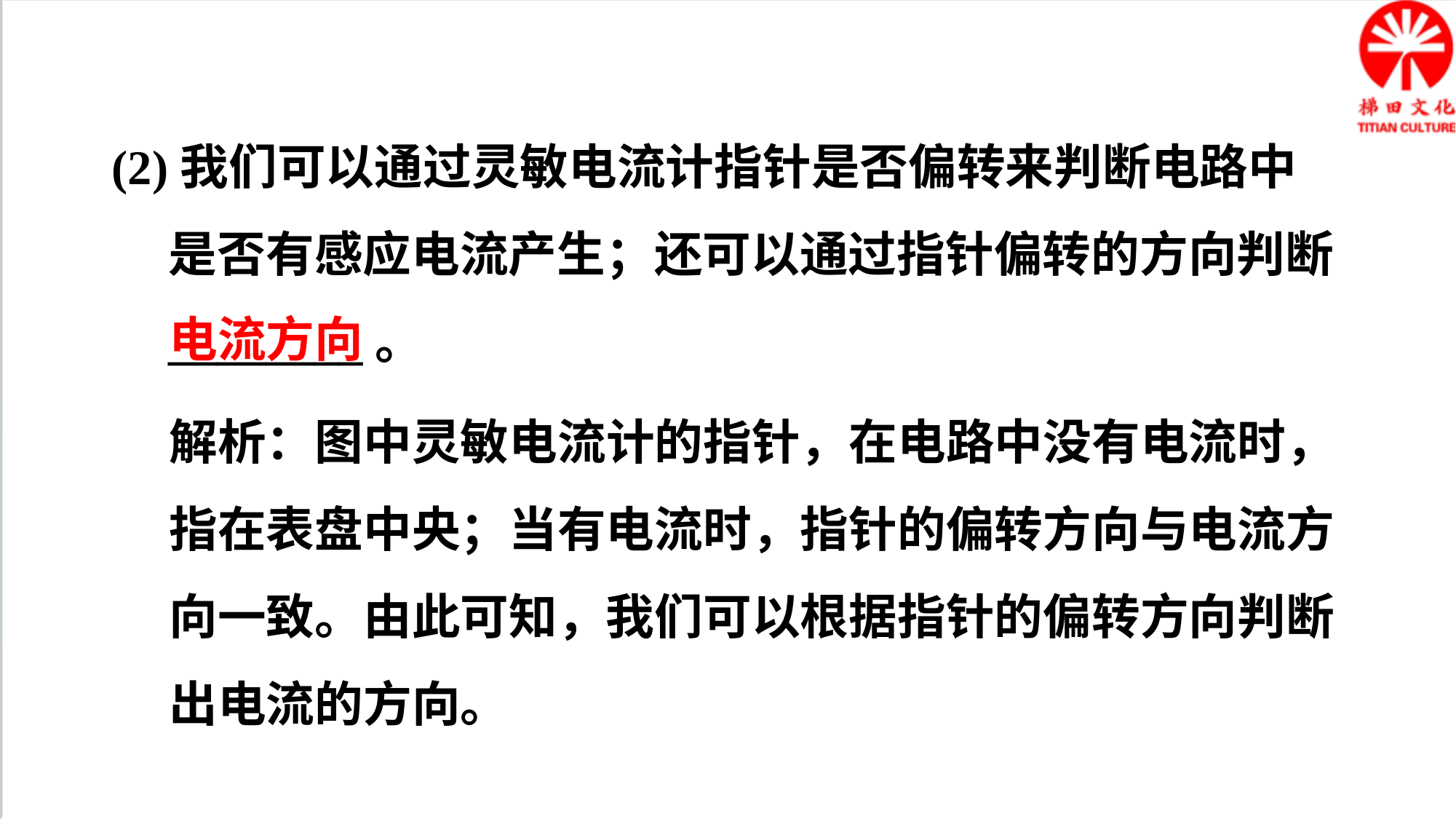

(2)我们可以通过灵敏电流计指针是否偏转来判断电路中是否有感应电流产生；还可以通过指针偏转的方向判断________。
电流方向
解析：图中灵敏电流计的指针，在电路中没有电流时，指在表盘中央；当有电流时，指针的偏转方向与电流方向一致。由此可知，我们可以根据指针的偏转方向判断出电流的方向。